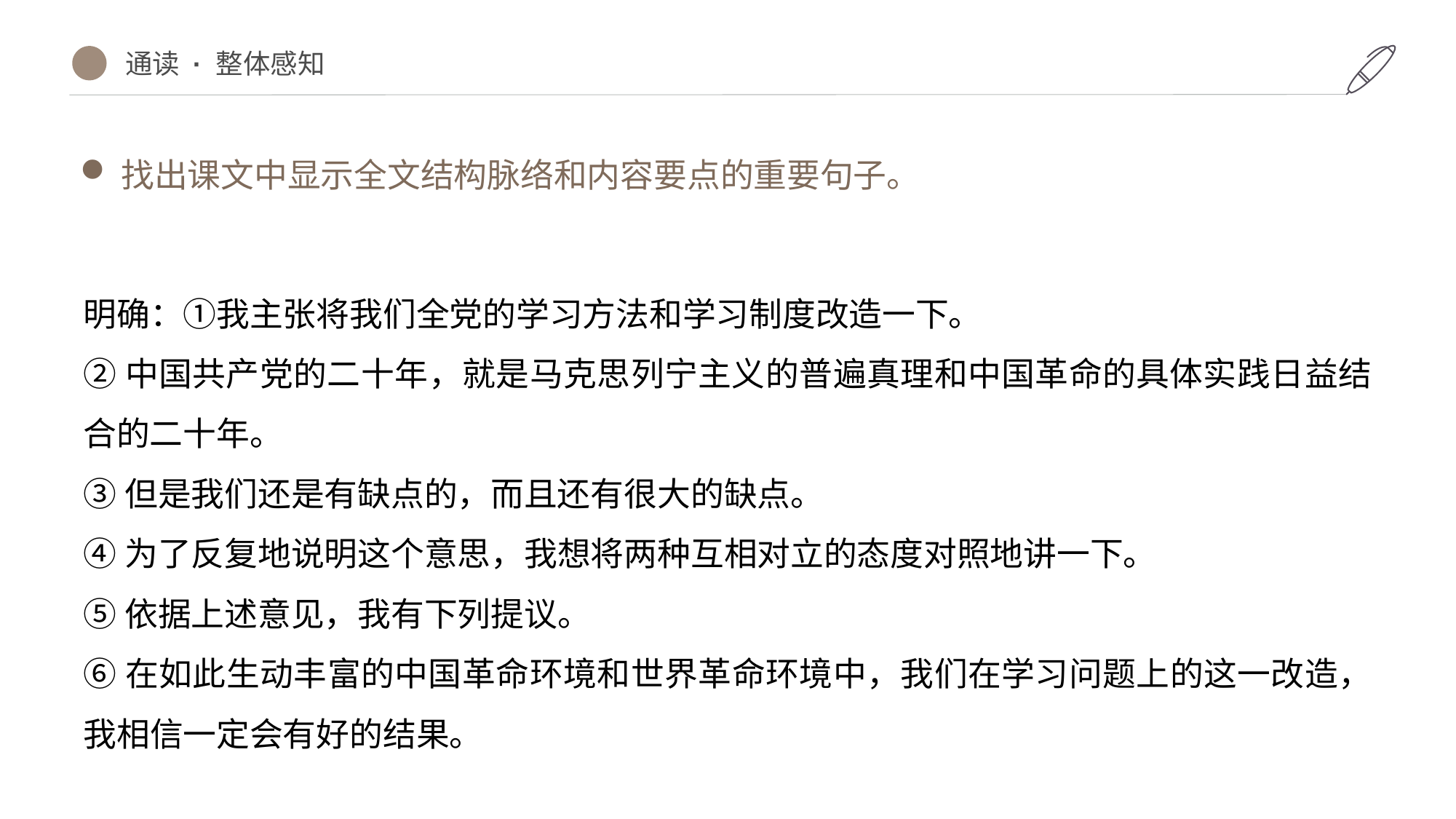

通读 · 整体感知

找出课文中显示全文结构脉络和内容要点的重要句子。
明确：①我主张将我们全党的学习方法和学习制度改造一下。
②中国共产党的二十年，就是马克思列宁主义的普遍真理和中国革命的具体实践日益结合的二十年。
③但是我们还是有缺点的，而且还有很大的缺点。
④为了反复地说明这个意思，我想将两种互相对立的态度对照地讲一下。
⑤依据上述意见，我有下列提议。
⑥在如此生动丰富的中国革命环境和世界革命环境中，我们在学习问题上的这一改造，我相信一定会有好的结果。